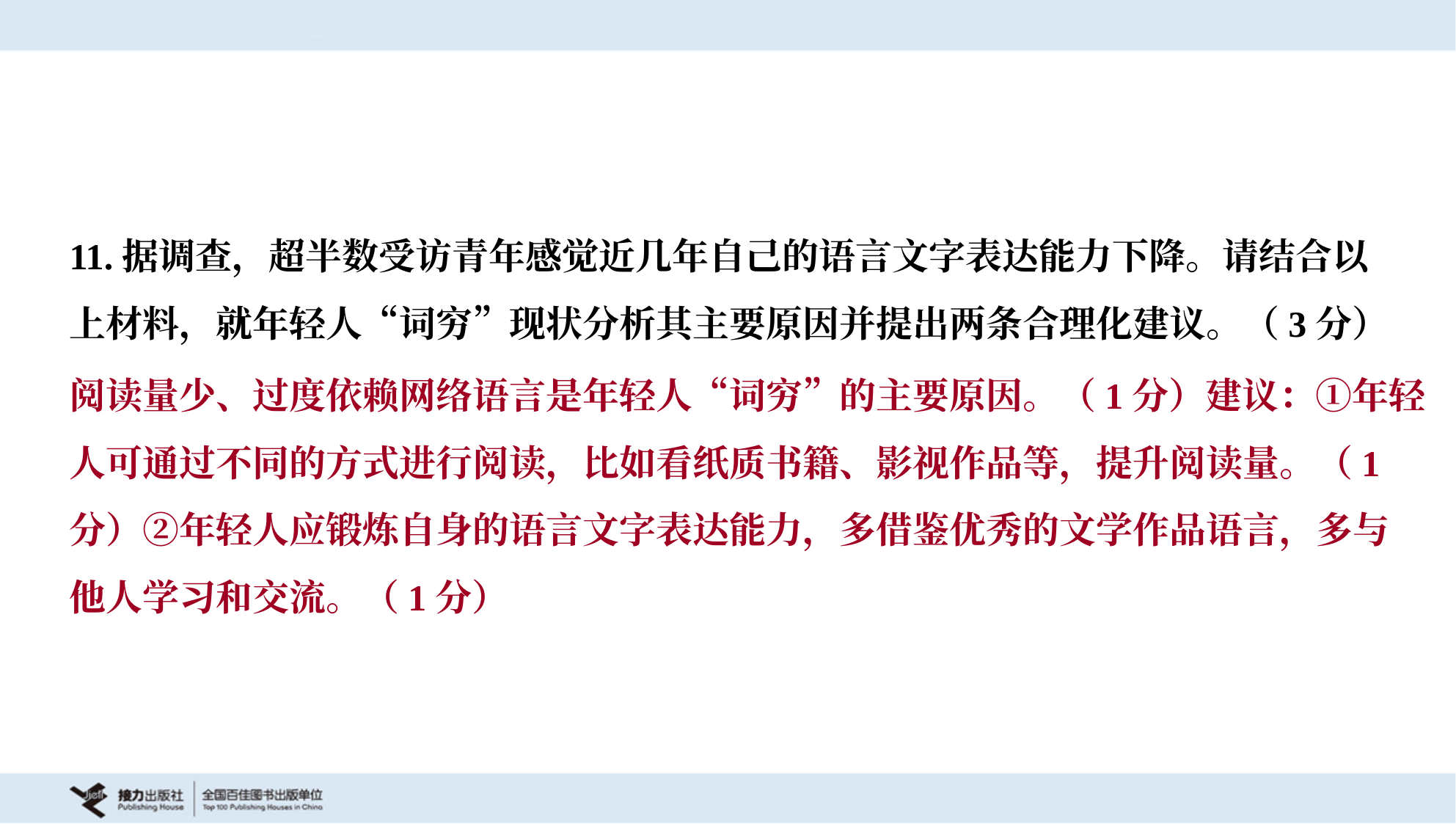

11.据调查，超半数受访青年感觉近几年自己的语言文字表达能力下降。请结合以
上材料，就年轻人“词穷”现状分析其主要原因并提出两条合理化建议。（3分）
阅读量少、过度依赖网络语言是年轻人“词穷”的主要原因。（1分）建议：①年轻
人可通过不同的方式进行阅读，比如看纸质书籍、影视作品等，提升阅读量。（1
分）②年轻人应锻炼自身的语言文字表达能力，多借鉴优秀的文学作品语言，多与
他人学习和交流。（1分）